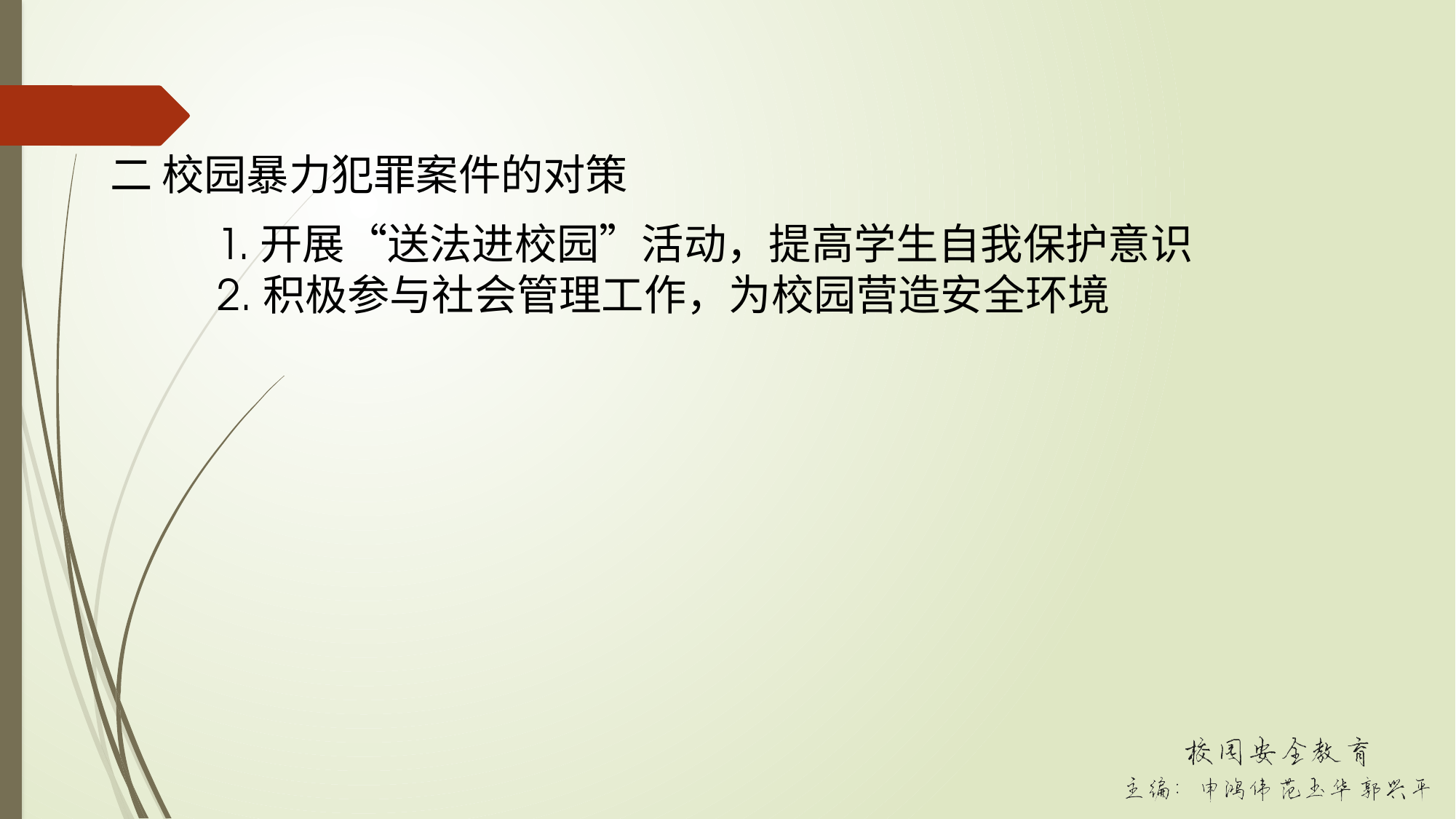

二 校园暴力犯罪案件的对策
	1.开展“送法进校园”活动，提高学生自我保护意识
	2.积极参与社会管理工作，为校园营造安全环境